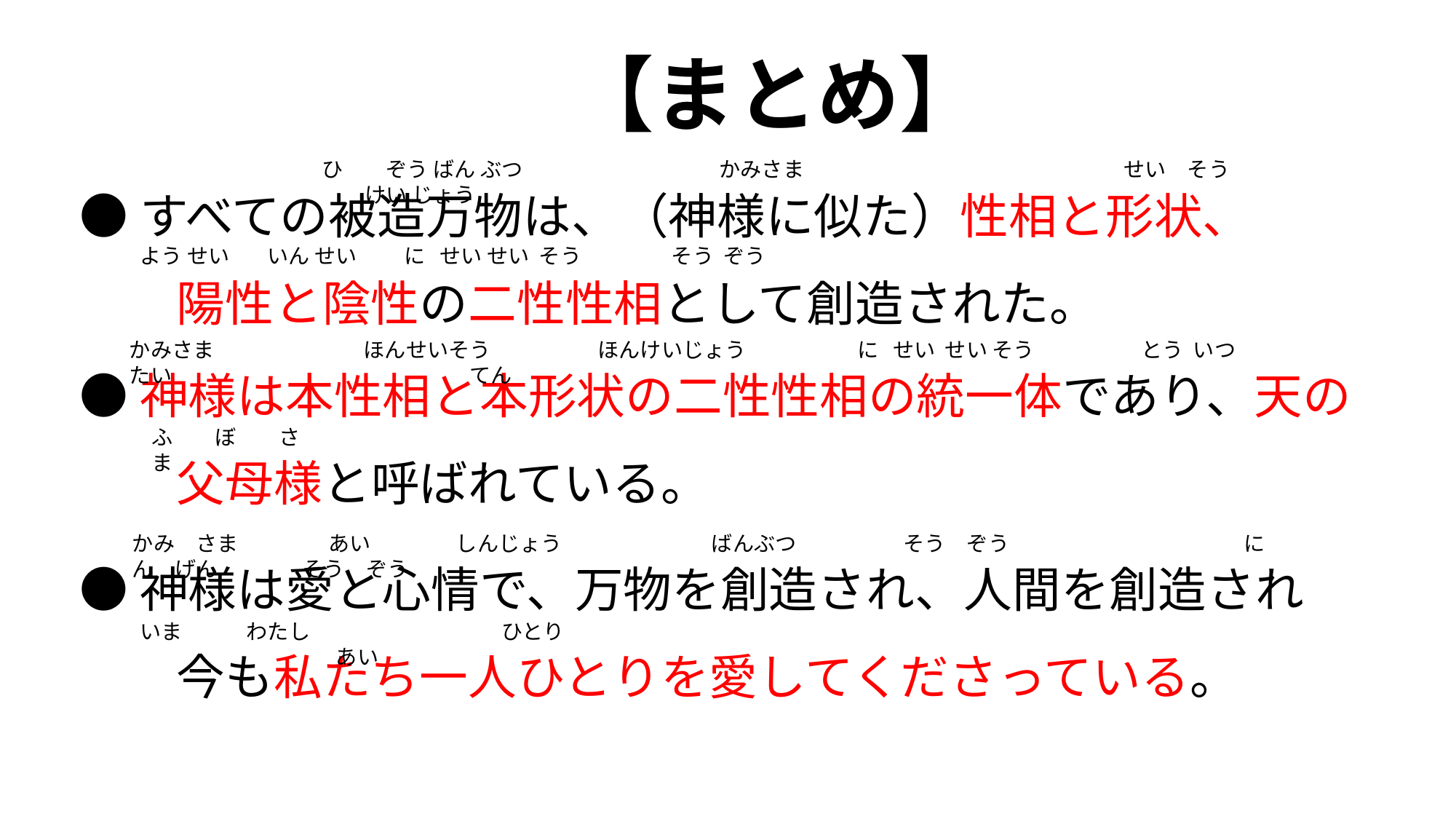

【まとめ】
●すべての被造万物は、（神様に似た）性相と形状、
　　陽性と陰性の二性性相として創造された。
ひ　　ぞう ばん ぶつ　　　　 　　　　　かみさま　　　　　　　　　　　　　　　せい　そう　　　　けい じょう
よう せい        いん せい          に   せい せい  そう                   そう  ぞう
●神様は本性相と本形状の二性性相の統一体であり、天の
　　父母様と呼ばれている。
かみさま　　　　　　　ほんせいそう　　　　　ほんけいじょう　　　　　 に   せい  せい そう　　　　　とう  いつ たい　　　　　　　　　　　　　　てん
ふ　　ぼ　　さま
●神様は愛と心情で、万物を創造され、人間を創造され
　　今も私たち一人ひとりを愛してくださっている。
かみ　さま　　　　 あい　　　　しんじょう　　　　　　　ばんぶつ　　　　　そう　ぞう　　　　　　　　　　　にん　げん　　　　そう　ぞう
いま　　　わたし　　　　　　　　　ひとり　　　　　　　　　　　　　　　　 あい